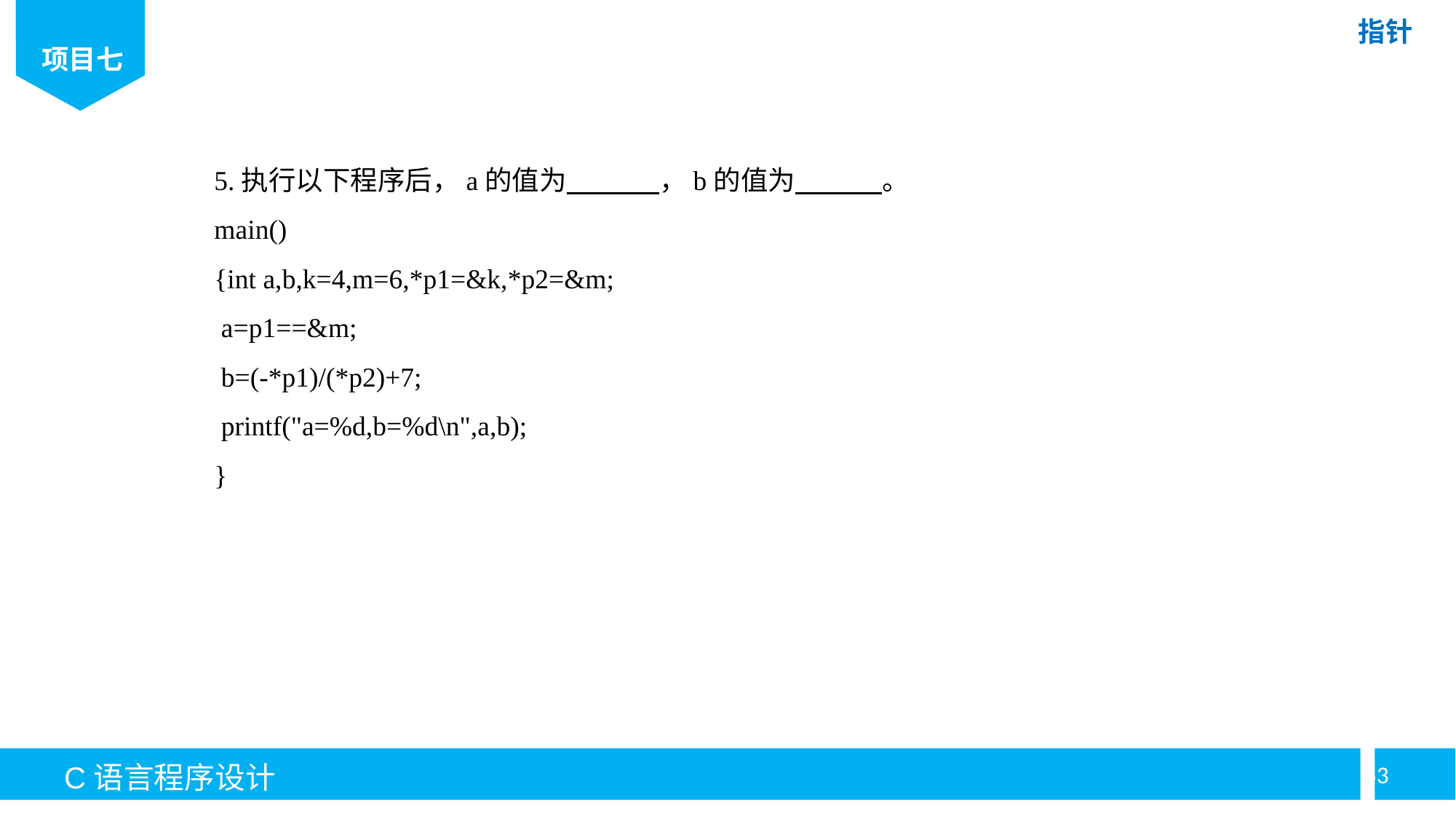

5.执行以下程序后，a的值为               ，b的值为              。
main()
{int a,b,k=4,m=6,*p1=&k,*p2=&m;
 a=p1==&m;
 b=(-*p1)/(*p2)+7;
 printf("a=%d,b=%d\n",a,b);
}